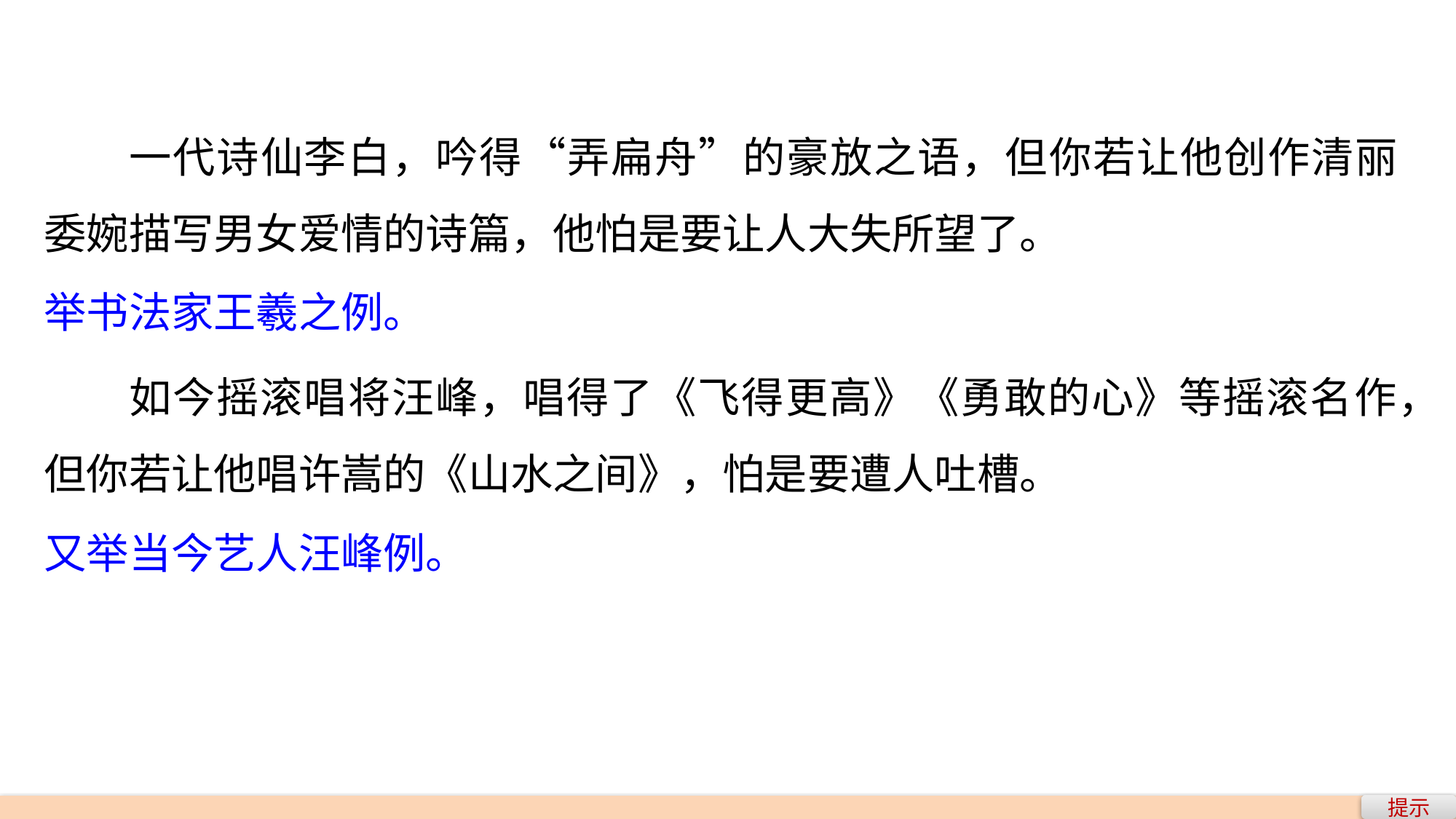

一代诗仙李白，吟得“弄扁舟”的豪放之语，但你若让他创作清丽委婉描写男女爱情的诗篇，他怕是要让人大失所望了。
举书法家王羲之例。
如今摇滚唱将汪峰，唱得了《飞得更高》《勇敢的心》等摇滚名作，但你若让他唱许嵩的《山水之间》，怕是要遭人吐槽。
又举当今艺人汪峰例。
提示